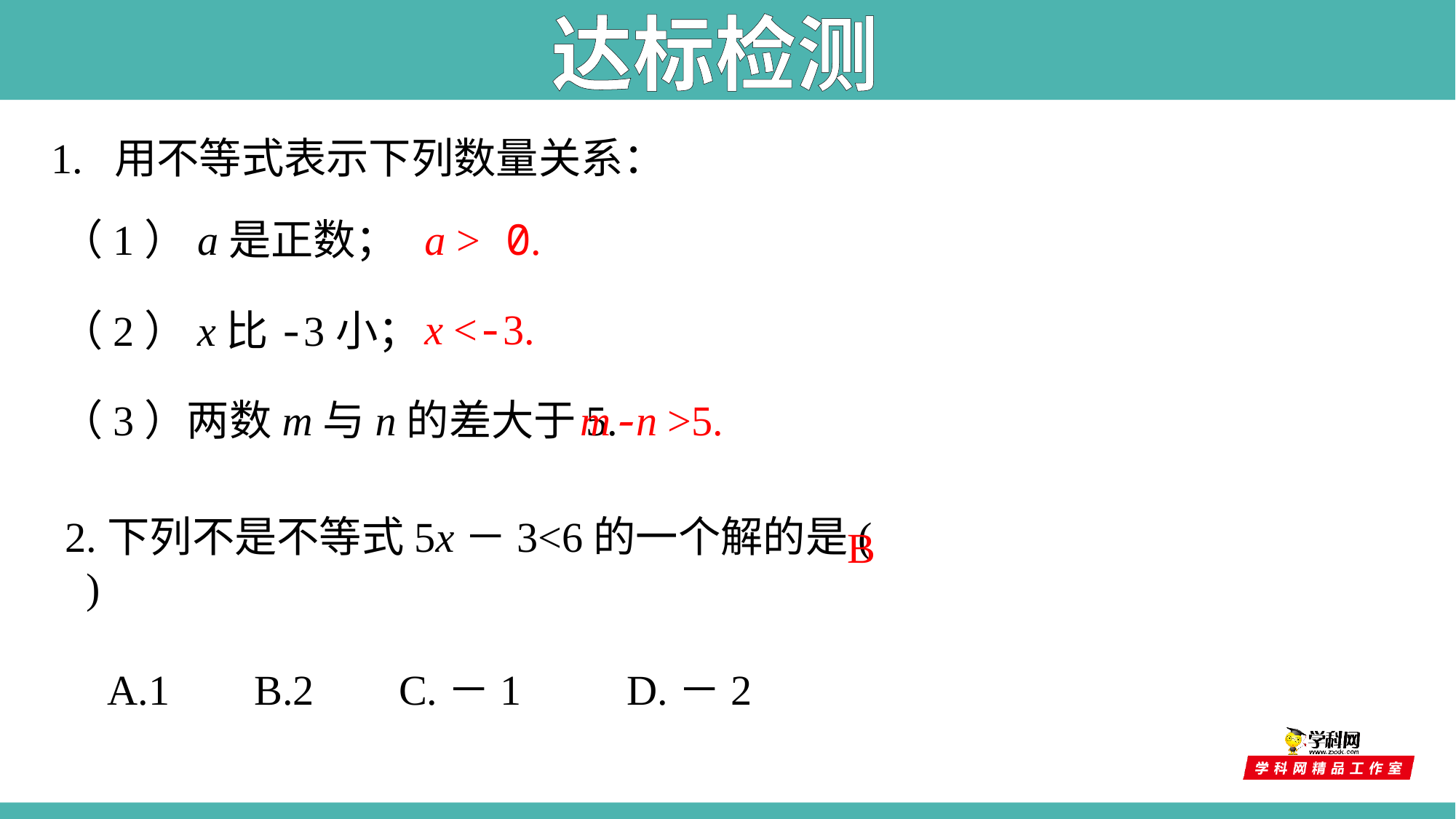

达标检测
1.  用不等式表示下列数量关系：
（1）a是正数；
a > 0.
x <-3.
（2）x比-3小；
（3）两数m与n的差大于5.
m-n >5.
2.下列不是不等式5x－3<6的一个解的是(　　)

    A.1        B.2        C.－1          D.－2
B